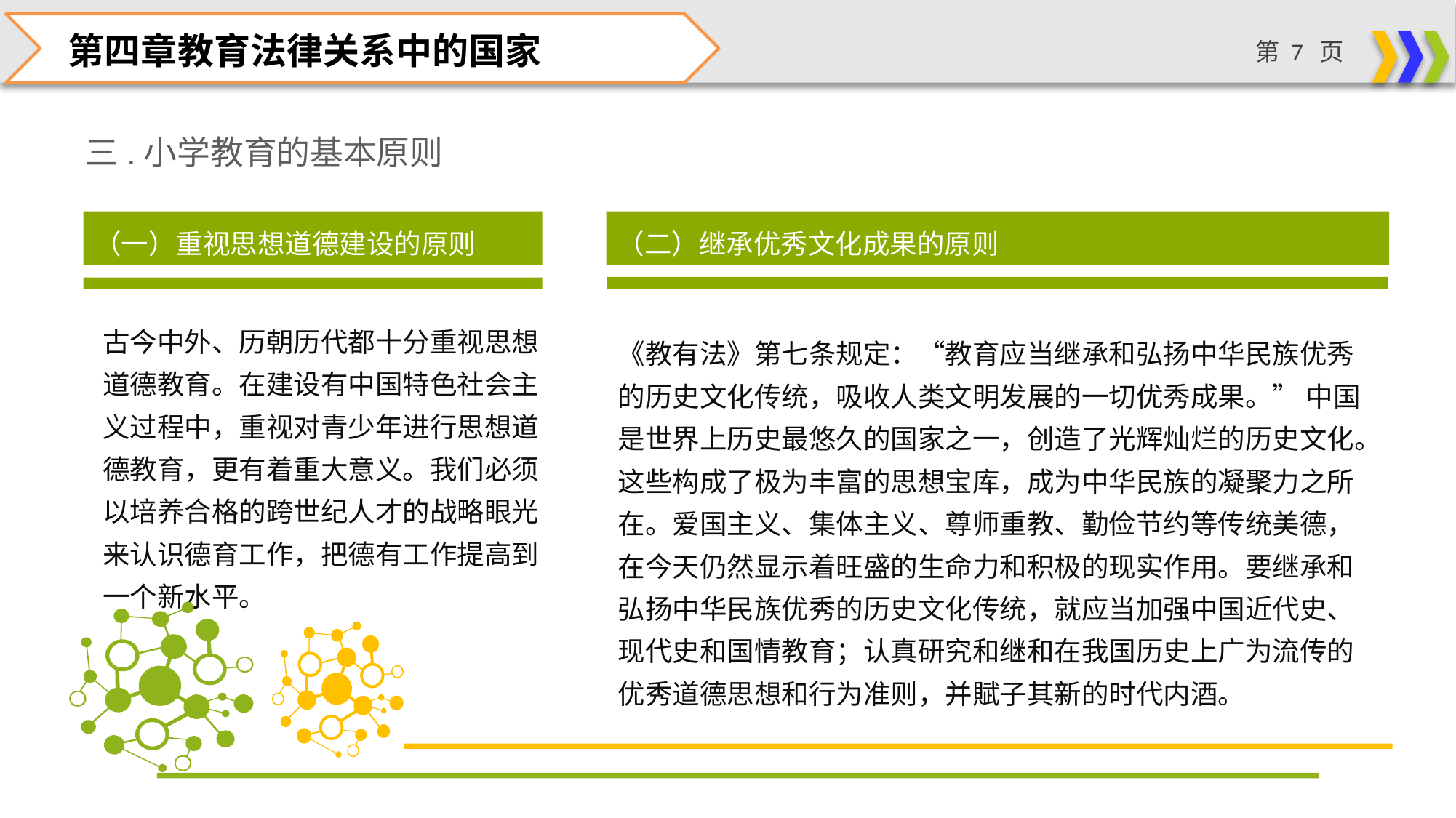

第四章教育法律关系中的国家
三.小学教育的基本原则
（一）重视思想道德建设的原则
（二）继承优秀文化成果的原则

古今中外、历朝历代都十分重视思想道德教育。在建设有中国特色社会主义过程中，重视对青少年进行思想道德教育，更有着重大意义。我们必须以培养合格的跨世纪人才的战略眼光来认识德育工作，把德有工作提高到一个新水平。
《教有法》第七条规定：“教育应当继承和弘扬中华民族优秀的历史文化传统，吸收人类文明发展的一切优秀成果。” 中国是世界上历史最悠久的国家之一，创造了光辉灿烂的历史文化。这些构成了极为丰富的思想宝库，成为中华民族的凝聚力之所在。爱国主义、集体主义、尊师重教、勤俭节约等传统美德，在今天仍然显示着旺盛的生命力和积极的现实作用。要继承和弘扬中华民族优秀的历史文化传统，就应当加强中国近代史、现代史和国情教育；认真研究和继和在我国历史上广为流传的优秀道德思想和行为准则，并賦子其新的时代内酒。